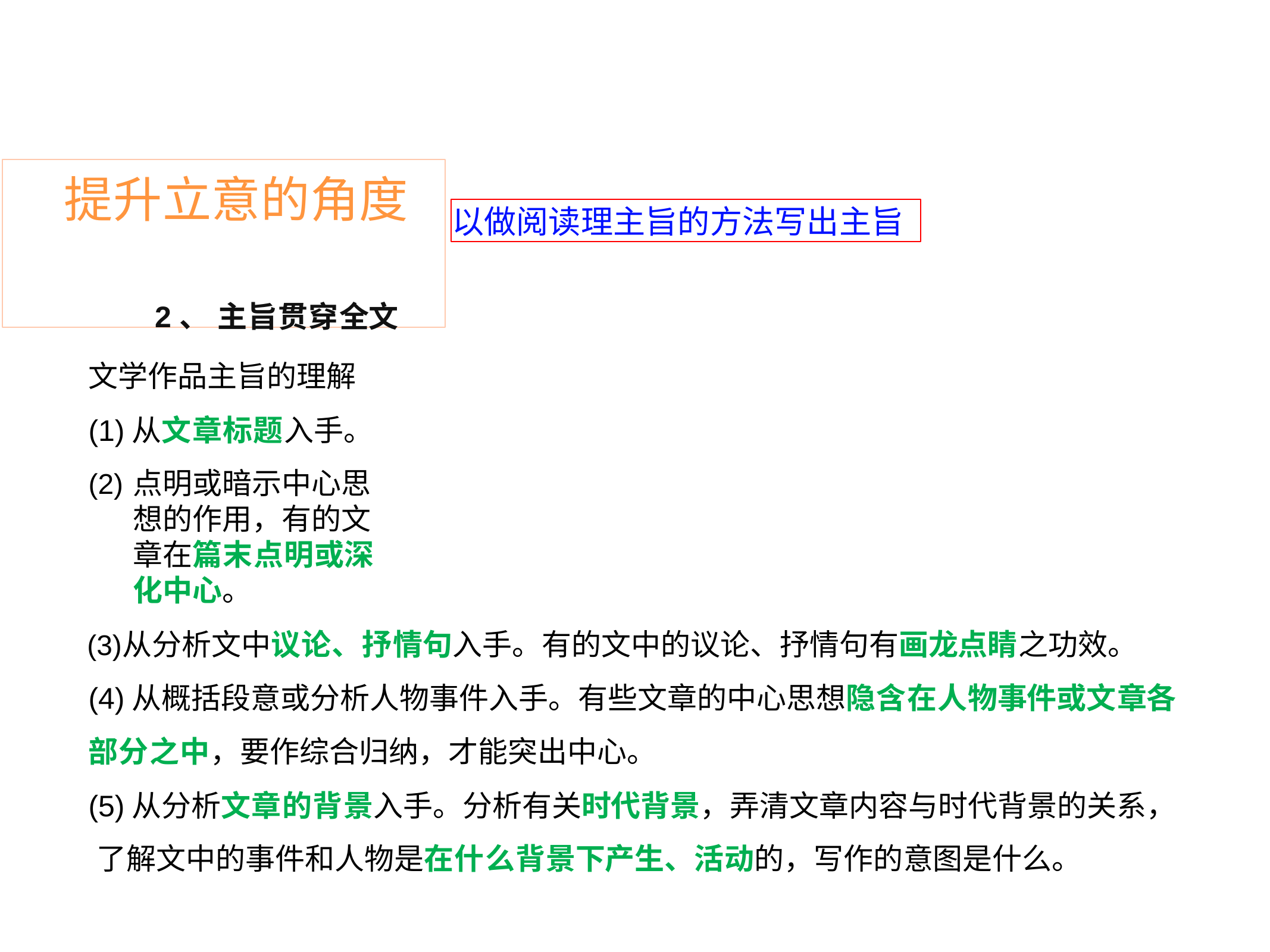

# 提升立意的角度

以做阅读理主旨的方法写出主旨
2、 主旨贯穿全文
文学作品主旨的理解 (1)从文章标题入手。
点明或暗示中心思想的作用，有的文章在篇末点明或深化中心。
从分析文中议论、抒情句入手。有的文中的议论、抒情句有画龙点睛之功效。 (4)从概括段意或分析人物事件入手。有些文章的中心思想隐含在人物事件或文章各 部分之中，要作综合归纳，才能突出中心。
(5)从分析文章的背景入手。分析有关时代背景，弄清文章内容与时代背景的关系，  了解文中的事件和人物是在什么背景下产生、活动的，写作的意图是什么。